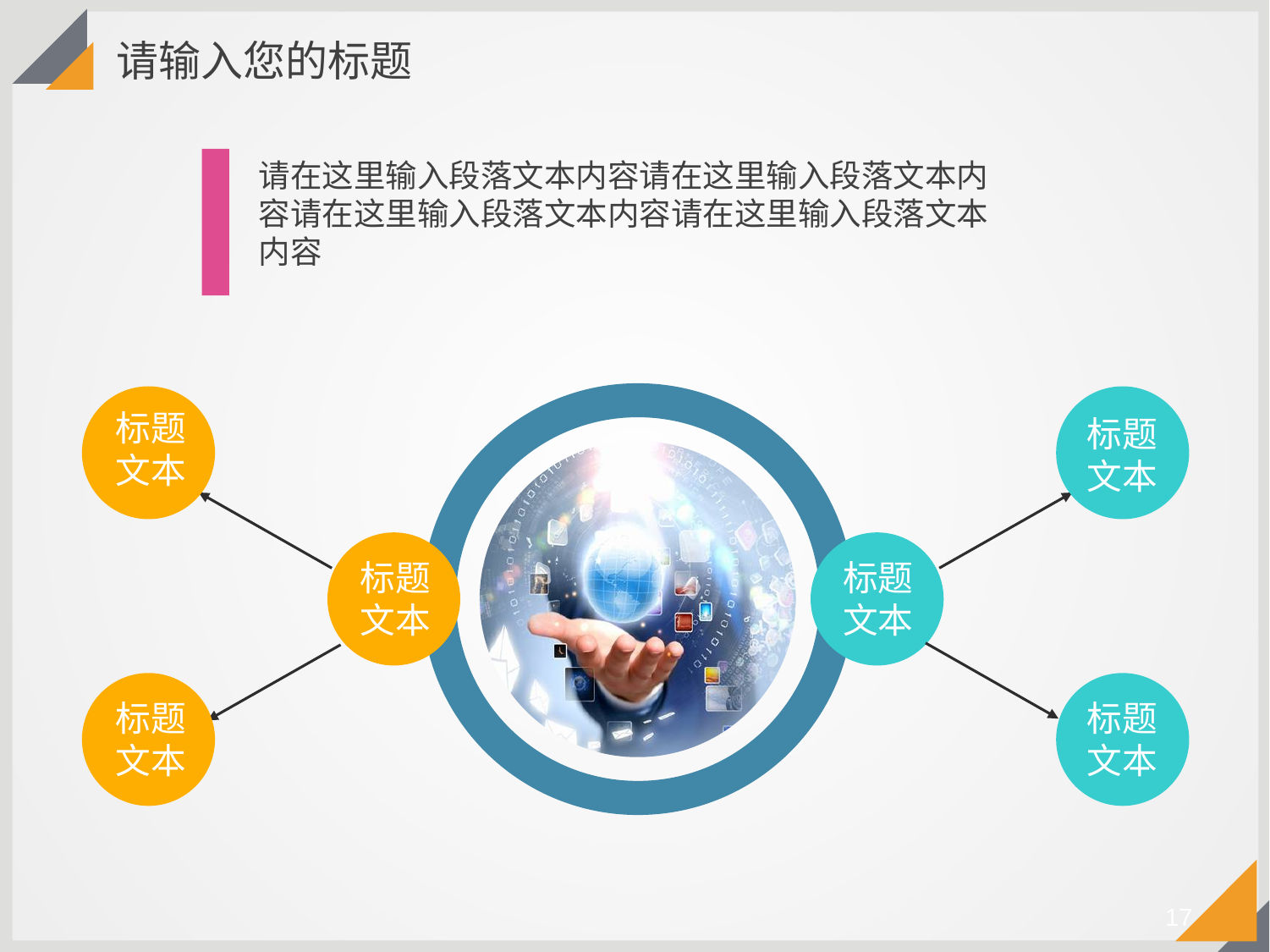

请输入您的标题

请在这里输入段落文本内容请在这里输入段落文本内容请在这里输入段落文本内容请在这里输入段落文本内容

标题
文本
标题
文本

标题
文本
标题
文本

标题
文本
标题
文本